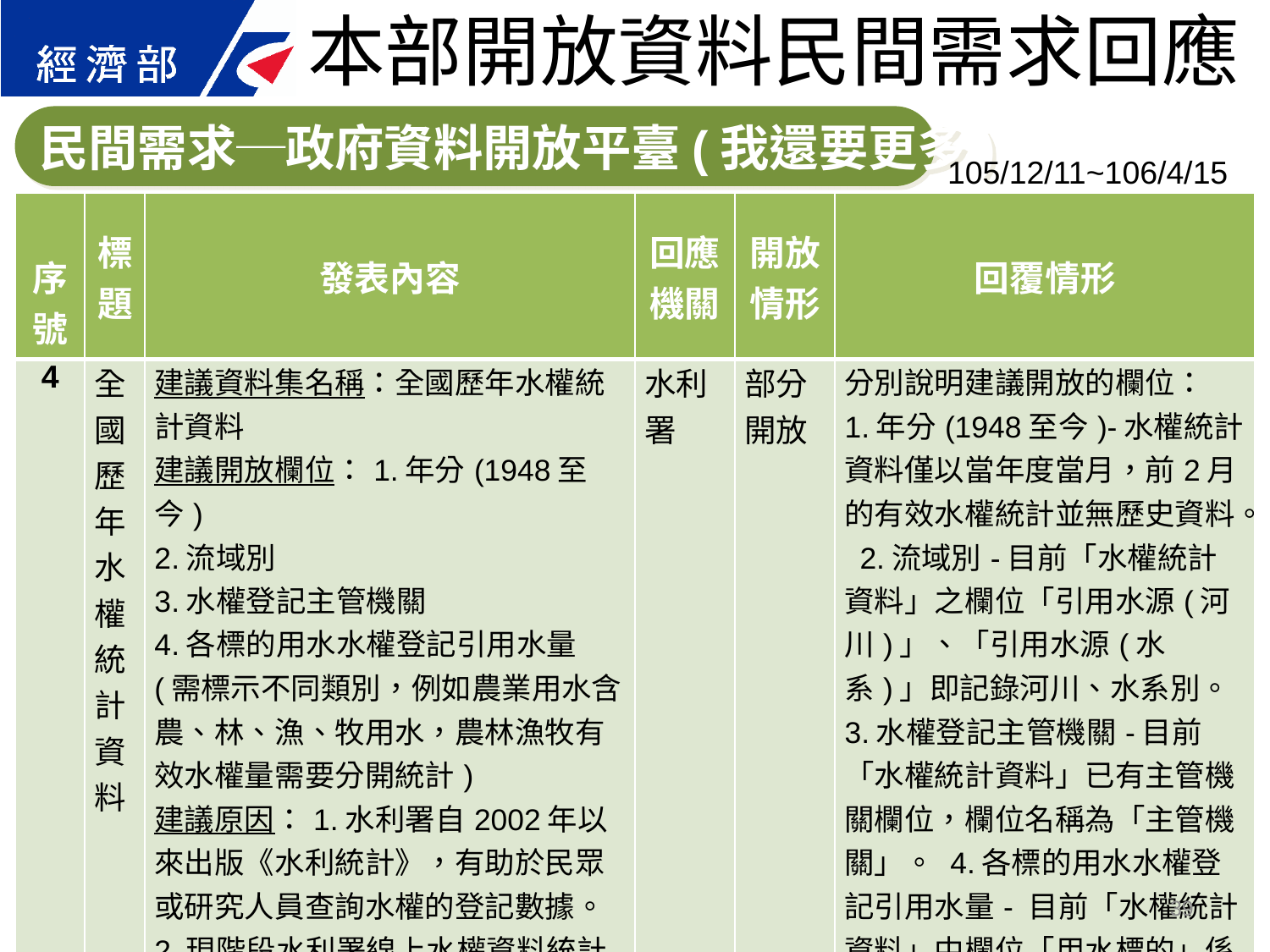

本部開放資料民間需求回應
民間需求─政府資料開放平臺(我還要更多)
105/12/11~106/4/15
| 序號 | 標題 | 發表內容 | 回應 機關 | 開放 情形 | 回覆情形 |
| --- | --- | --- | --- | --- | --- |
| 4 | 全國歷年水權統計資料 | 建議資料集名稱：全國歷年水權統計資料 建議開放欄位：1.年分(1948至今) 2.流域別 3.水權登記主管機關 4.各標的用水水權登記引用水量(需標示不同類別，例如農業用水含農、林、漁、牧用水，農林漁牧有效水權量需要分開統計) 建議原因：1.水利署自2002年以來出版《水利統計》，有助於民眾或研究人員查詢水權的登記數據。 2.現階段水利署線上水權資料統計已趨完備，惟早期資料無法透過線上查詢取得相關資訊。 3.希望能將經濟部水資源局時期、早期經濟部水利司時期之各流域、各標的水權數據做一統計與彙整。 | 水利署 | 部分開放 | 分別說明建議開放的欄位： 1.年分(1948至今)-水權統計資料僅以當年度當月，前2月的有效水權統計並無歷史資料。 2.流域別-目前「水權統計資料」之欄位「引用水源(河川)」、「引用水源(水系)」即記錄河川、水系別。 3.水權登記主管機關-目前「水權統計資料」已有主管機關欄位，欄位名稱為「主管機關」。 4.各標的用水水權登記引用水量- 目前「水權統計資料」中欄位「用水標的」係依水利法規定區分為家用及公共給水、農業用水、水力用水、工業用水、水運、其他用途） |
39
39